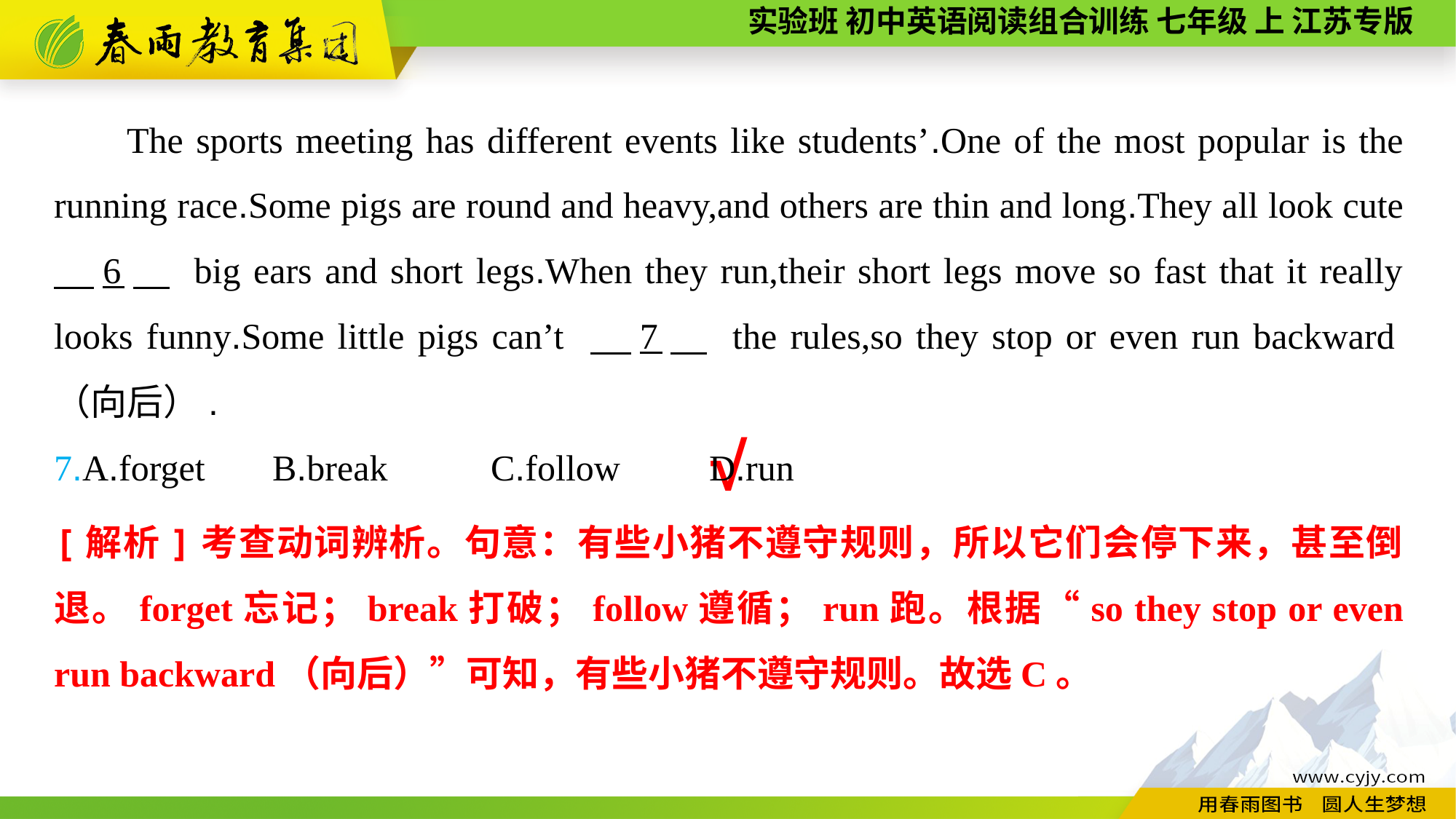

The sports meeting has different events like students’.One of the most popular is the running race.Some pigs are round and heavy,and others are thin and long.They all look cute 　6　 big ears and short legs.When they run,their short legs move so fast that it really looks funny.Some little pigs can’t 　7　 the rules,so they stop or even run backward（向后）.
7.A.forget	B.break	C.follow	D.run
√
[解析]考查动词辨析。句意：有些小猪不遵守规则，所以它们会停下来，甚至倒退。forget忘记；break打破；follow遵循；run跑。根据“so they stop or even run backward（向后）”可知，有些小猪不遵守规则。故选C。